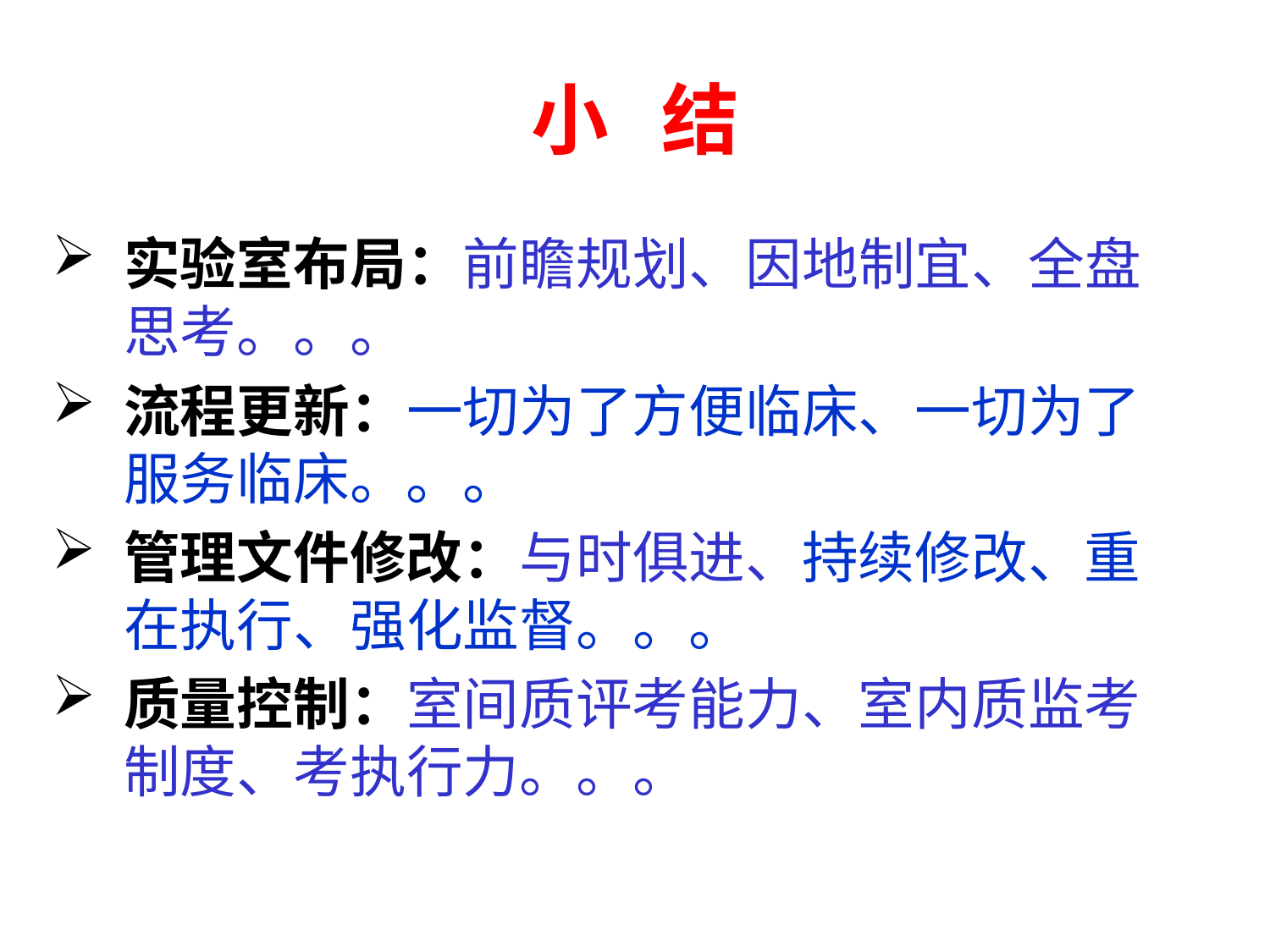

# 小   结
实验室布局：前瞻规划、因地制宜、全盘思考。。。
流程更新：一切为了方便临床、一切为了服务临床。。。
管理文件修改：与时俱进、持续修改、重在执行、强化监督。。。
质量控制：室间质评考能力、室内质监考制度、考执行力。。。